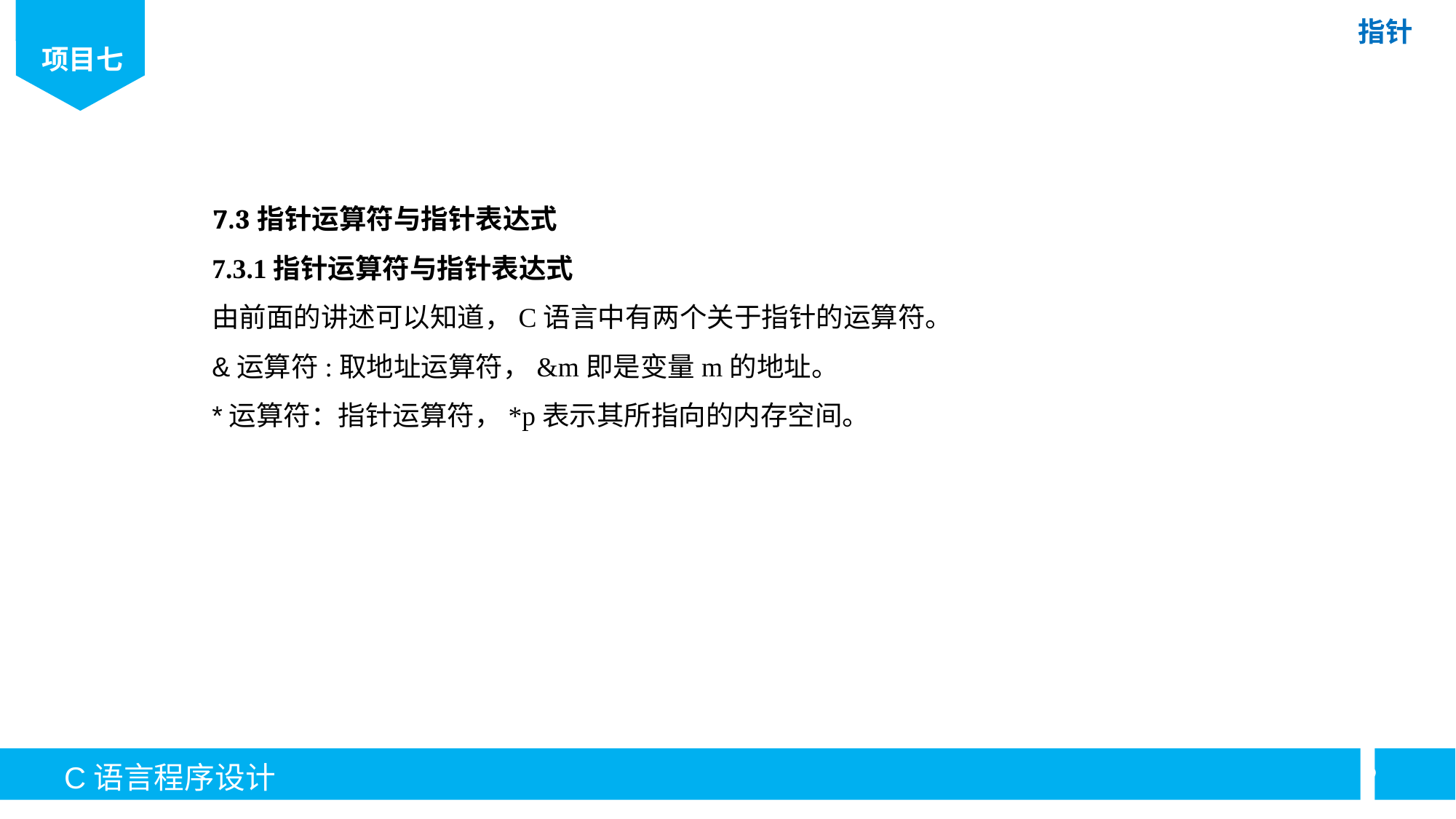

7.3指针运算符与指针表达式
7.3.1指针运算符与指针表达式
由前面的讲述可以知道，C语言中有两个关于指针的运算符。
&运算符:取地址运算符，&m即是变量m的地址。
*运算符：指针运算符，*p表示其所指向的内存空间。